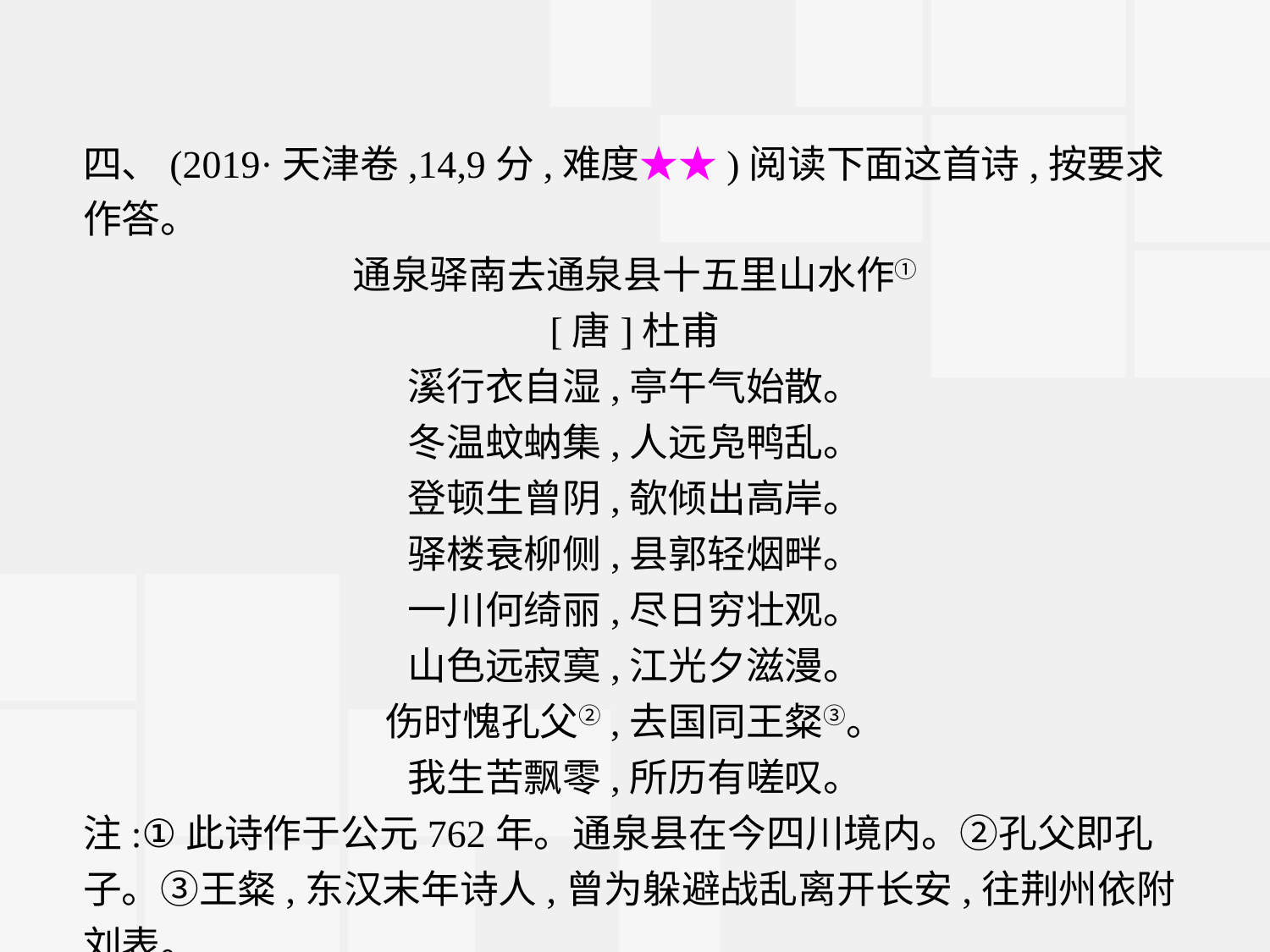

四、(2019·天津卷,14,9分,难度★★)阅读下面这首诗,按要求作答。
通泉驿南去通泉县十五里山水作①
[唐]杜甫
溪行衣自湿,亭午气始散。
冬温蚊蚋集,人远凫鸭乱。
登顿生曾阴,欹倾出高岸。
驿楼衰柳侧,县郭轻烟畔。
一川何绮丽,尽日穷壮观。
山色远寂寞,江光夕滋漫。
伤时愧孔父②,去国同王粲③。
我生苦飘零,所历有嗟叹。
注:①此诗作于公元762年。通泉县在今四川境内。②孔父即孔子。③王粲,东汉末年诗人,曾为躲避战乱离开长安,往荆州依附刘表。